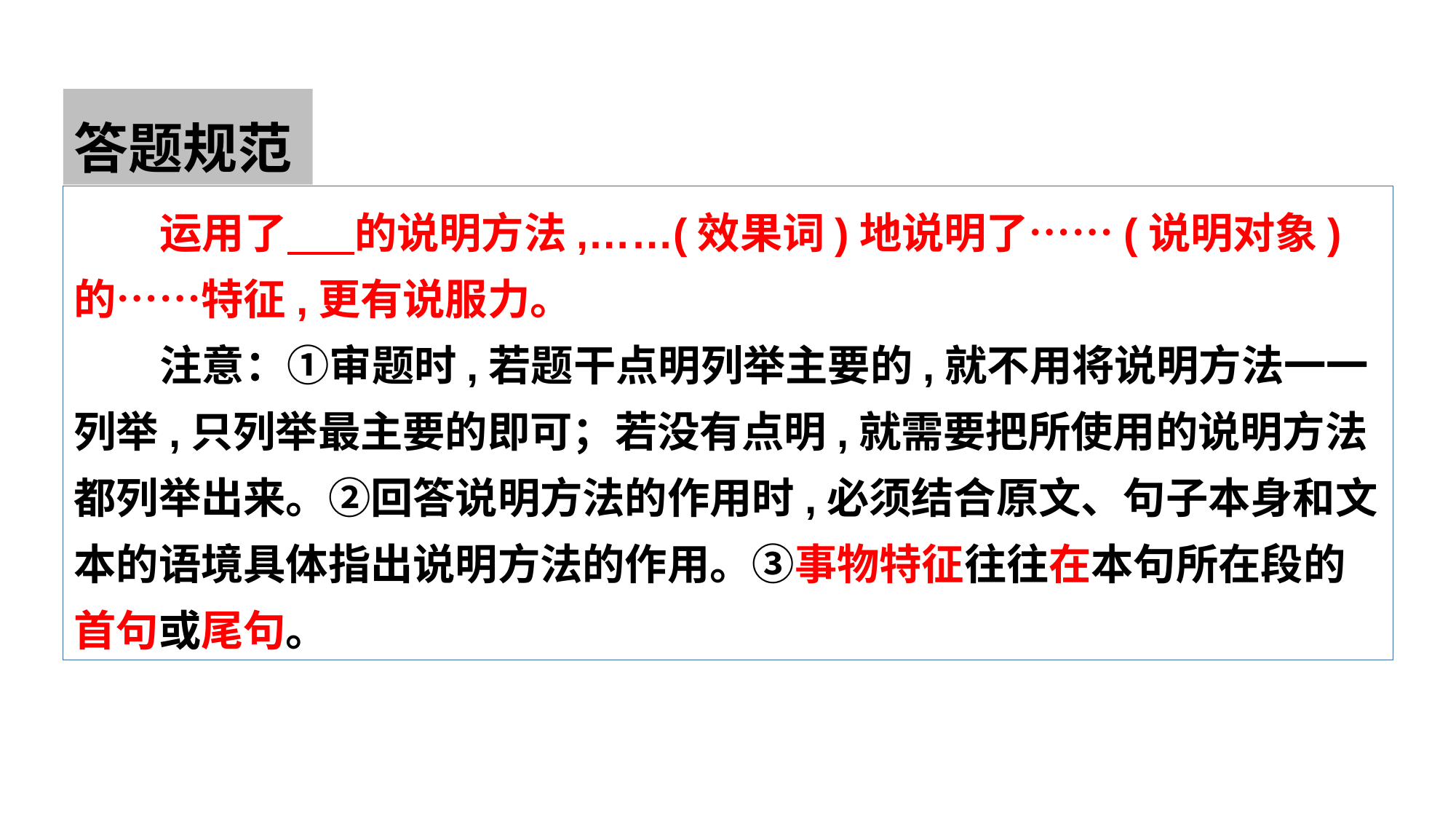

答题规范
运用了       的说明方法,……(效果词)地说明了……(说明对象)的……特征,更有说服力。
注意：①审题时,若题干点明列举主要的,就不用将说明方法一一列举,只列举最主要的即可；若没有点明,就需要把所使用的说明方法都列举出来。②回答说明方法的作用时,必须结合原文、句子本身和文本的语境具体指出说明方法的作用。③事物特征往往在本句所在段的首句或尾句。